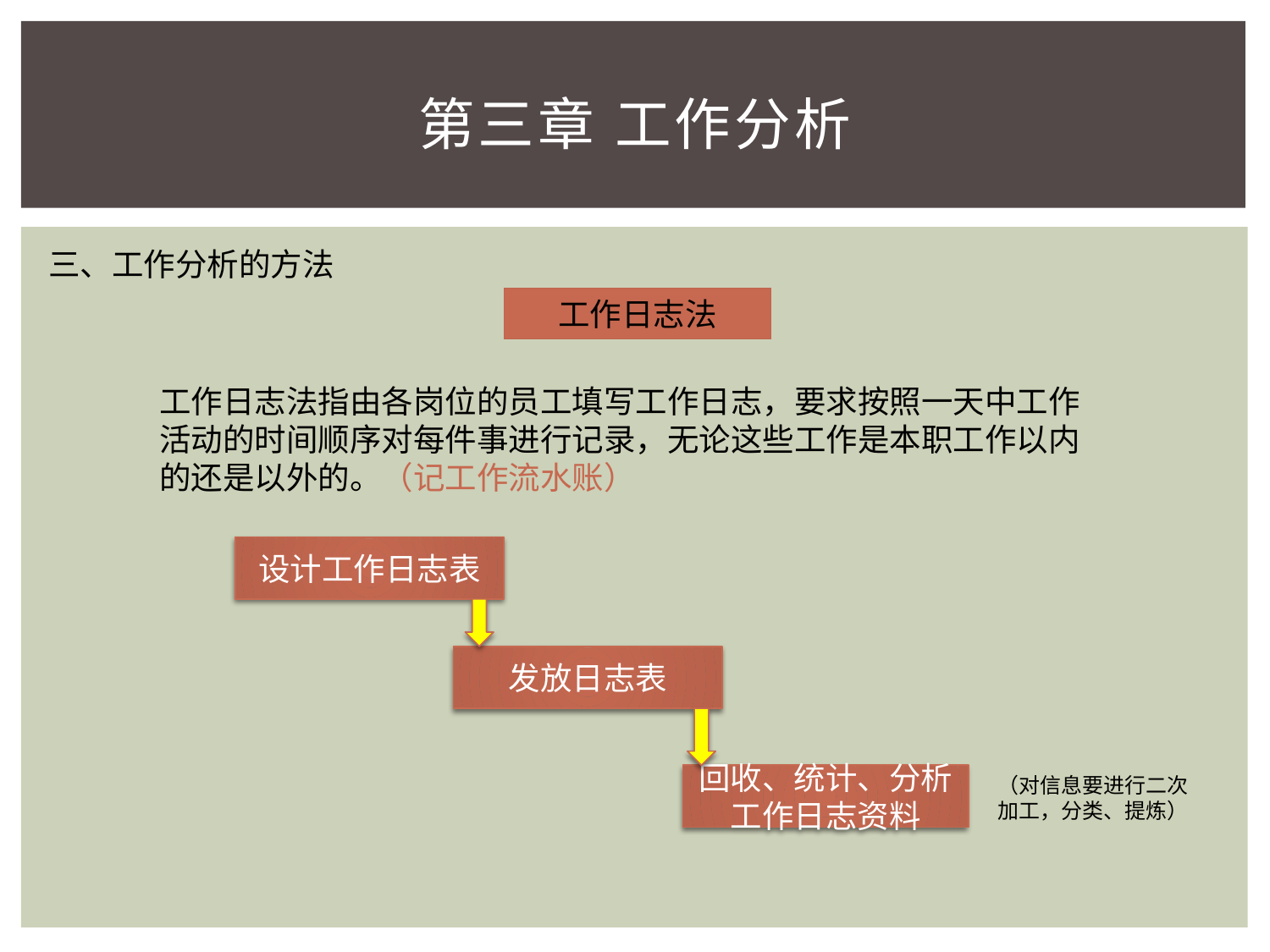

# 第三章 工作分析
三、工作分析的方法
工作日志法
工作日志法指由各岗位的员工填写工作日志，要求按照一天中工作活动的时间顺序对每件事进行记录，无论这些工作是本职工作以内的还是以外的。（记工作流水账）
设计工作日志表

发放日志表

回收、统计、分析工作日志资料
（对信息要进行二次加工，分类、提炼）
22